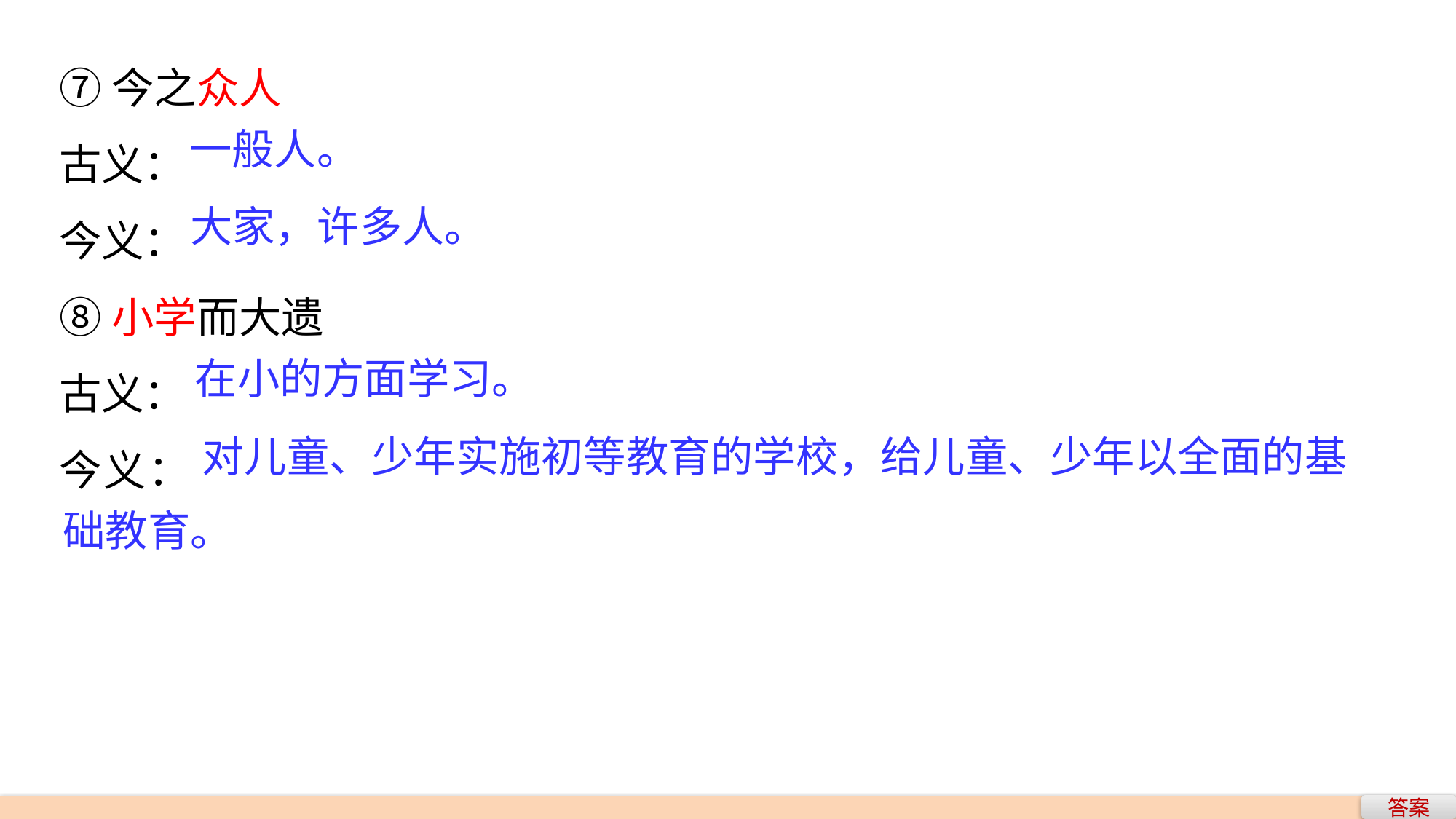

⑦今之众人
古义：
今义：
⑧小学而大遗
古义：
今义：
一般人。
大家，许多人。
在小的方面学习。
对儿童、少年实施初等教育的学校，给儿童、少年以全面的基
础教育。
答案